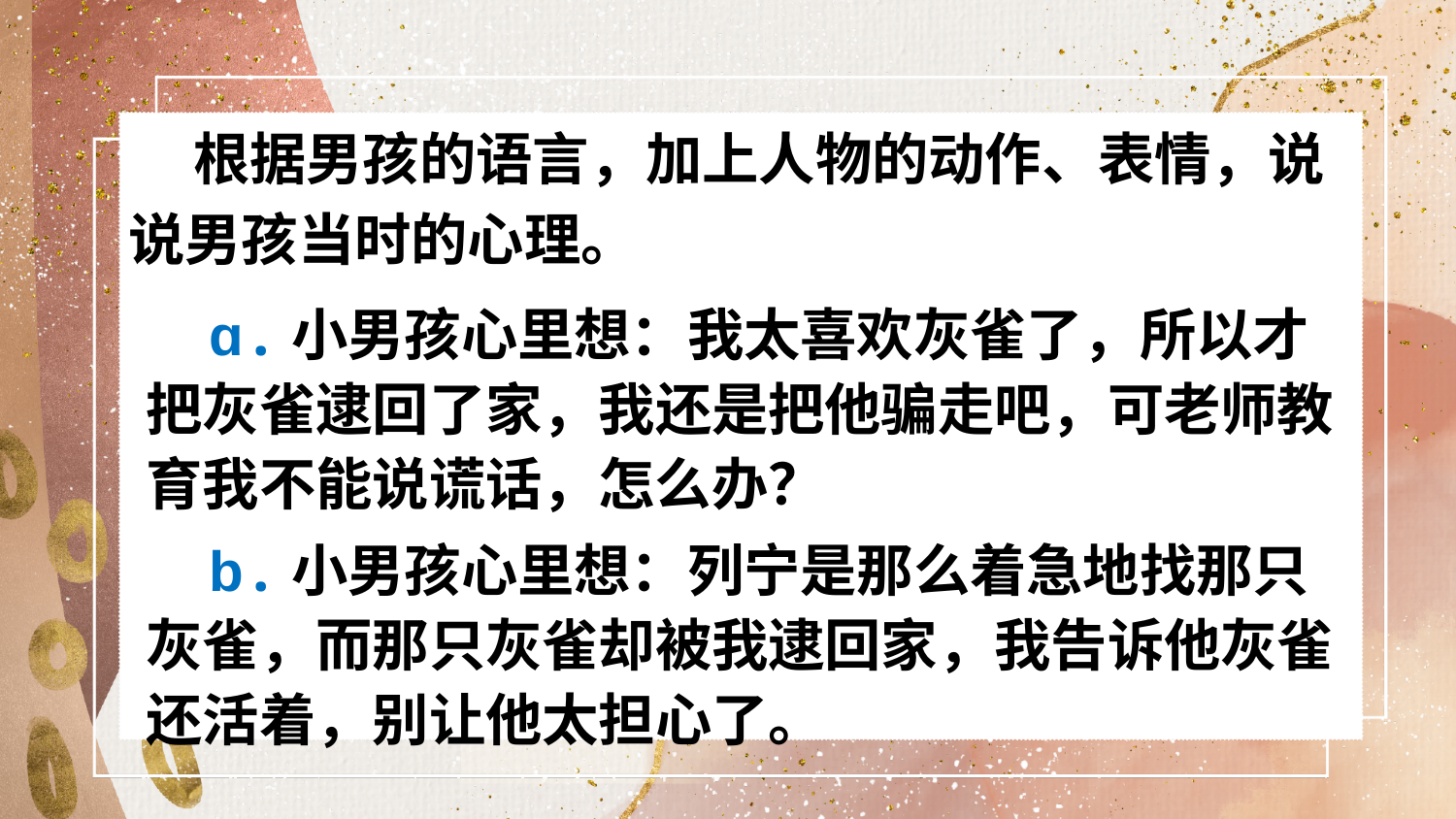

根据男孩的语言，加上人物的动作、表情，说说男孩当时的心理。
    ɑ.小男孩心里想：我太喜欢灰雀了，所以才把灰雀逮回了家，我还是把他骗走吧，可老师教育我不能说谎话，怎么办？
    b.小男孩心里想：列宁是那么着急地找那只灰雀，而那只灰雀却被我逮回家，我告诉他灰雀还活着，别让他太担心了。